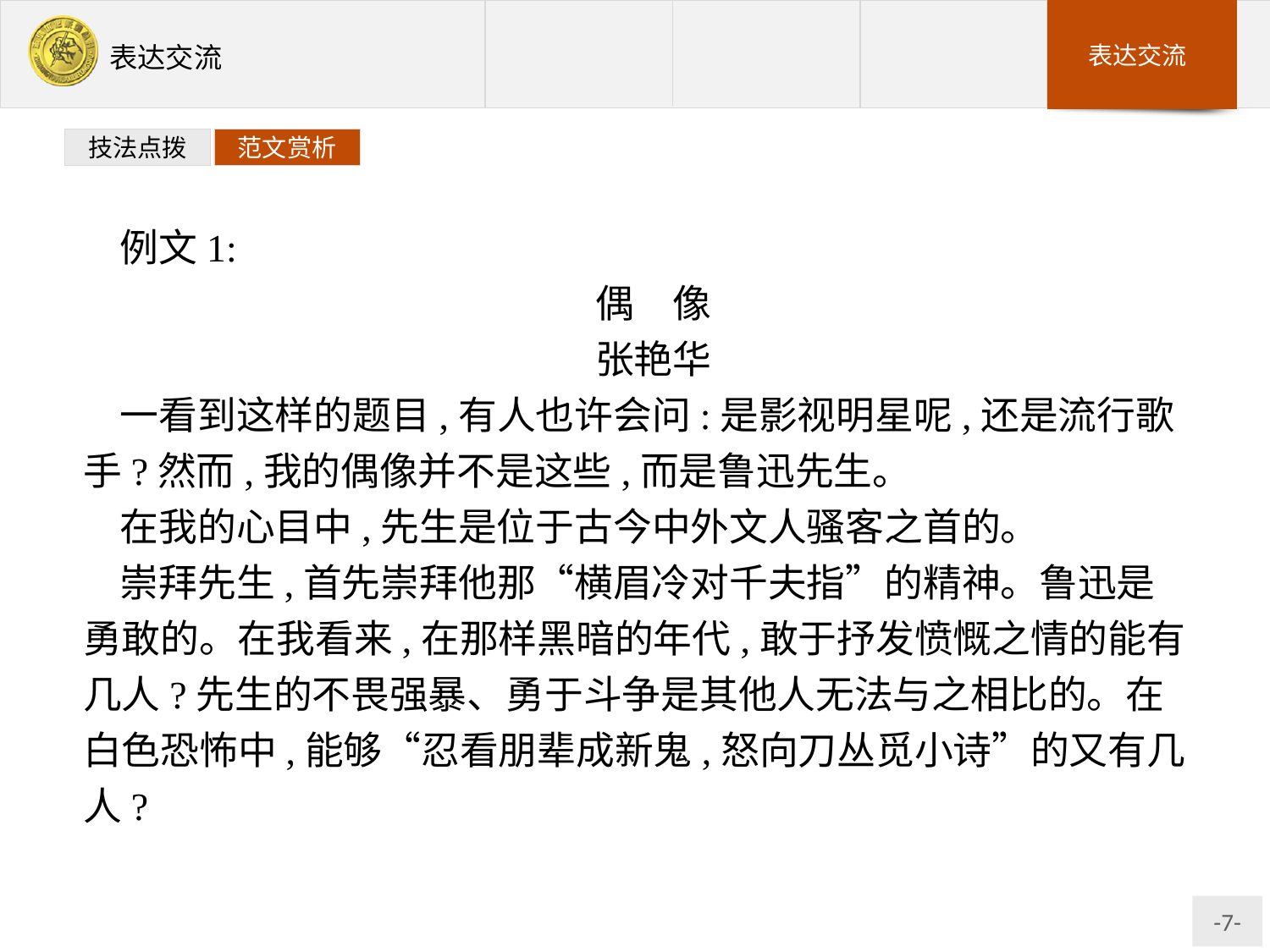

技法点拨
范文赏析
例文1:
偶　像
张艳华
一看到这样的题目,有人也许会问:是影视明星呢,还是流行歌手?然而,我的偶像并不是这些,而是鲁迅先生。
在我的心目中,先生是位于古今中外文人骚客之首的。
崇拜先生,首先崇拜他那“横眉冷对千夫指”的精神。鲁迅是勇敢的。在我看来,在那样黑暗的年代,敢于抒发愤慨之情的能有几人?先生的不畏强暴、勇于斗争是其他人无法与之相比的。在白色恐怖中,能够“忍看朋辈成新鬼,怒向刀丛觅小诗”的又有几人?